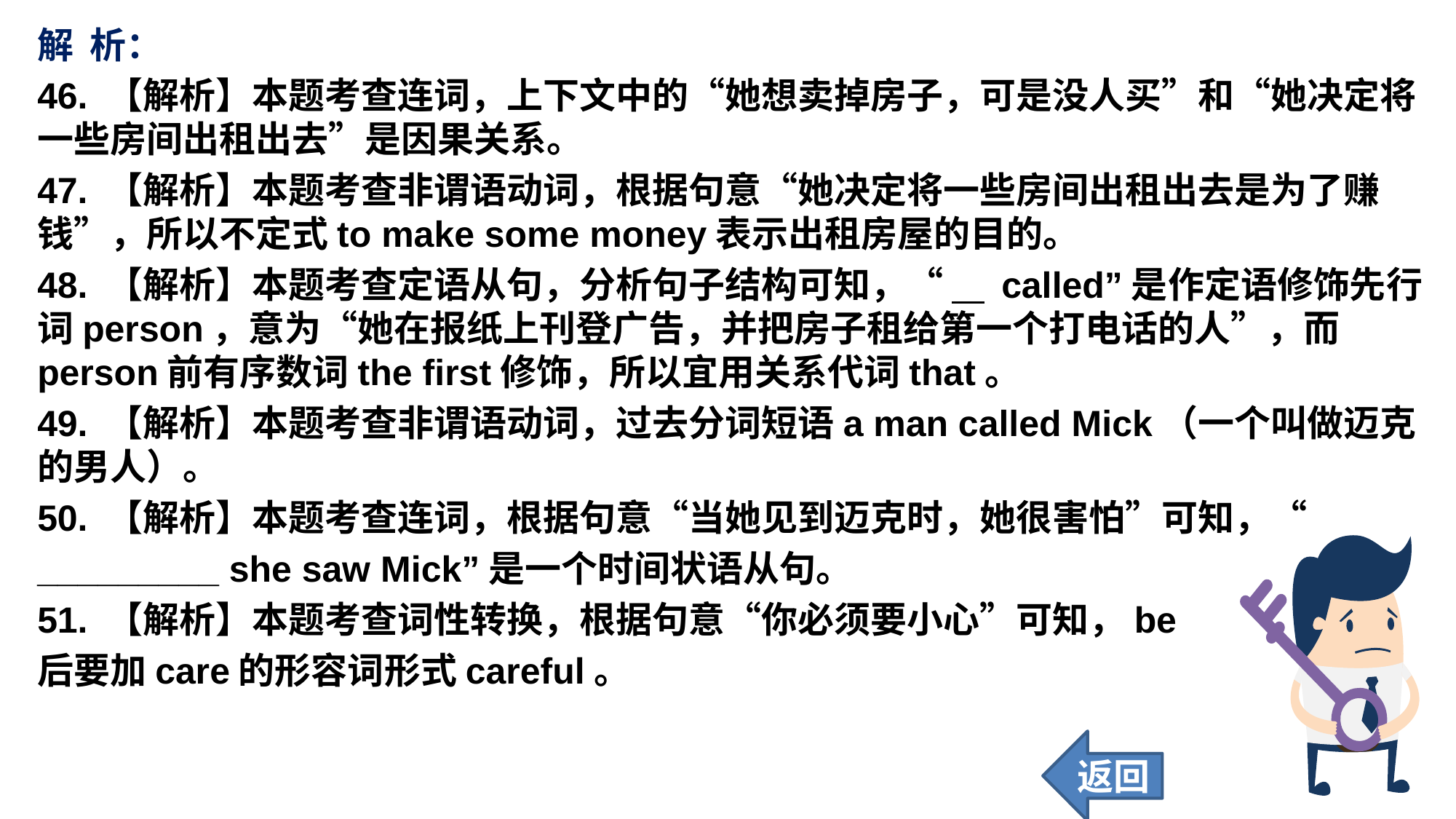

解  析：
46. 【解析】本题考查连词，上下文中的“她想卖掉房子，可是没人买”和“她决定将一些房间出租出去”是因果关系。
47. 【解析】本题考查非谓语动词，根据句意“她决定将一些房间出租出去是为了赚钱”，所以不定式to make some money表示出租房屋的目的。
48. 【解析】本题考查定语从句，分析句子结构可知，“      called”是作定语修饰先行词person，意为“她在报纸上刊登广告，并把房子租给第一个打电话的人”，而person前有序数词the first修饰，所以宜用关系代词that。
49. 【解析】本题考查非谓语动词，过去分词短语a man called Mick（一个叫做迈克的男人）。
50. 【解析】本题考查连词，根据句意“当她见到迈克时，她很害怕”可知，“
_________ she saw Mick”是一个时间状语从句。
51. 【解析】本题考查词性转换，根据句意“你必须要小心”可知，be
后要加care的形容词形式careful。

返回
50